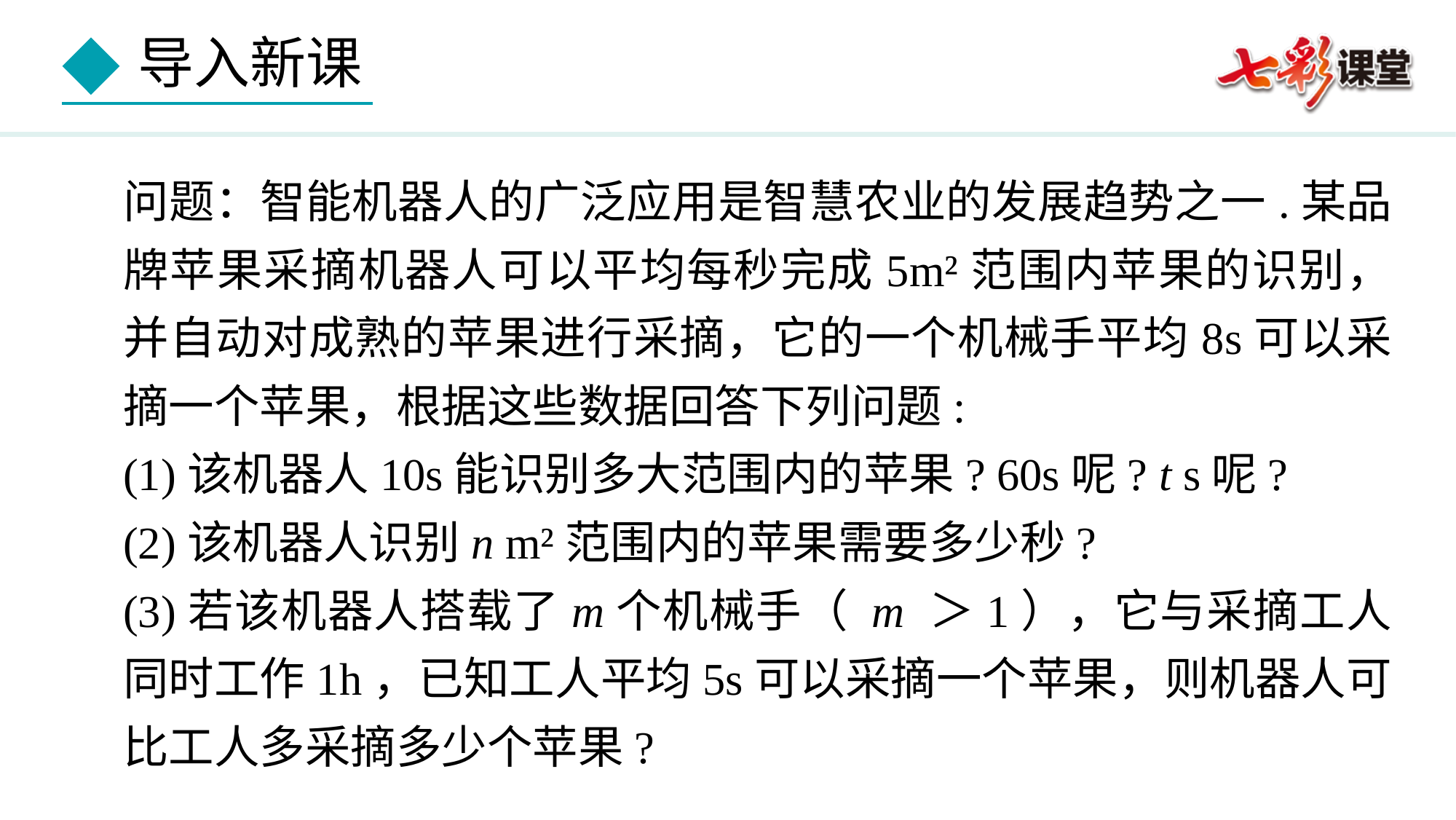

问题：智能机器人的广泛应用是智慧农业的发展趋势之一.某品牌苹果采摘机器人可以平均每秒完成5m²范围内苹果的识别，并自动对成熟的苹果进行采摘，它的一个机械手平均8s可以采摘一个苹果，根据这些数据回答下列问题:
(1)该机器人10s能识别多大范围内的苹果? 60s呢? t s呢?
(2)该机器人识别n m²范围内的苹果需要多少秒?
(3)若该机器人搭载了m个机械手（ m ＞1），它与采摘工人同时工作1h，已知工人平均5s可以采摘一个苹果，则机器人可比工人多采摘多少个苹果?